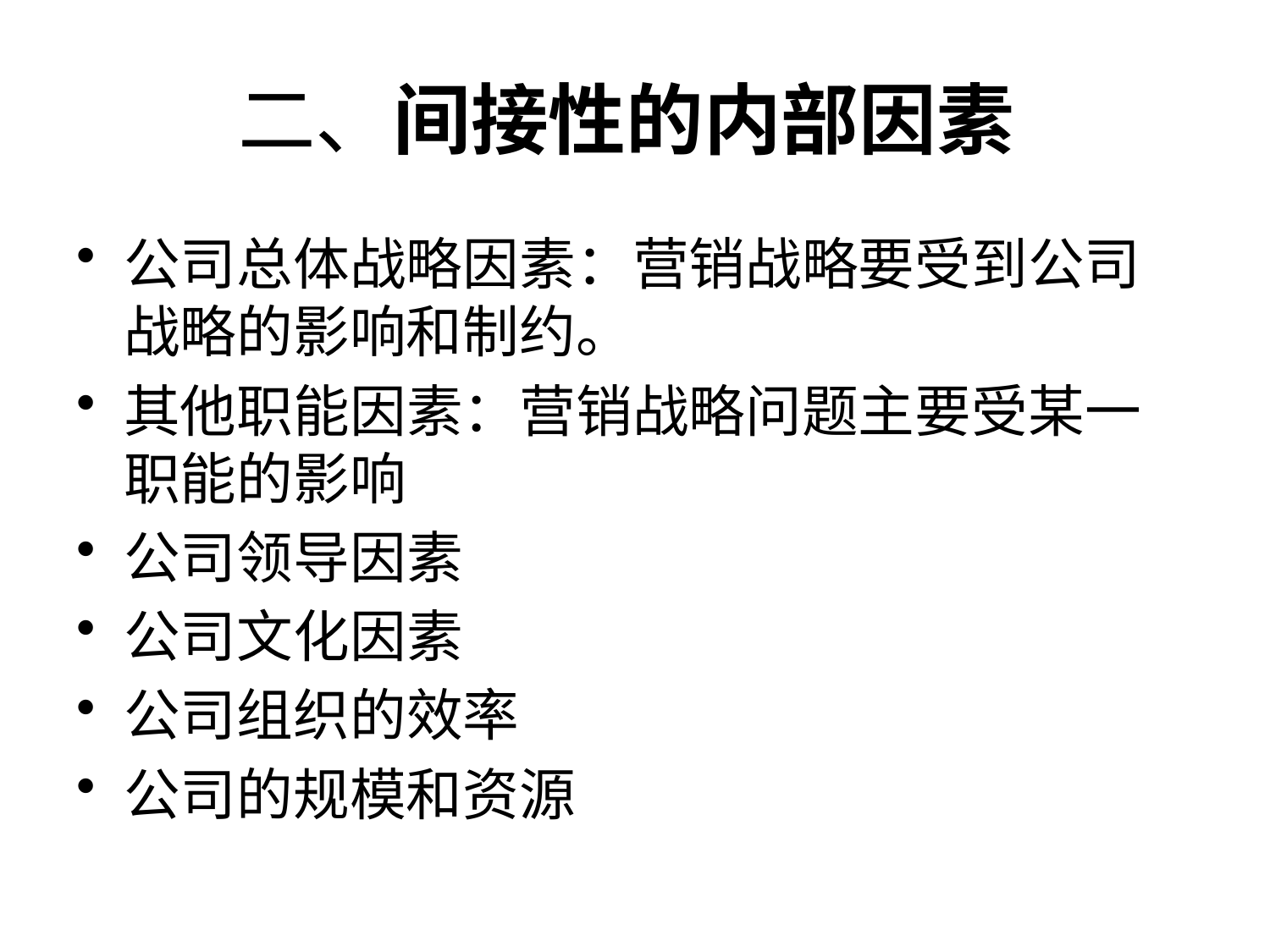

# 二、间接性的内部因素
公司总体战略因素：营销战略要受到公司战略的影响和制约。
其他职能因素：营销战略问题主要受某一职能的影响
公司领导因素
公司文化因素
公司组织的效率
公司的规模和资源